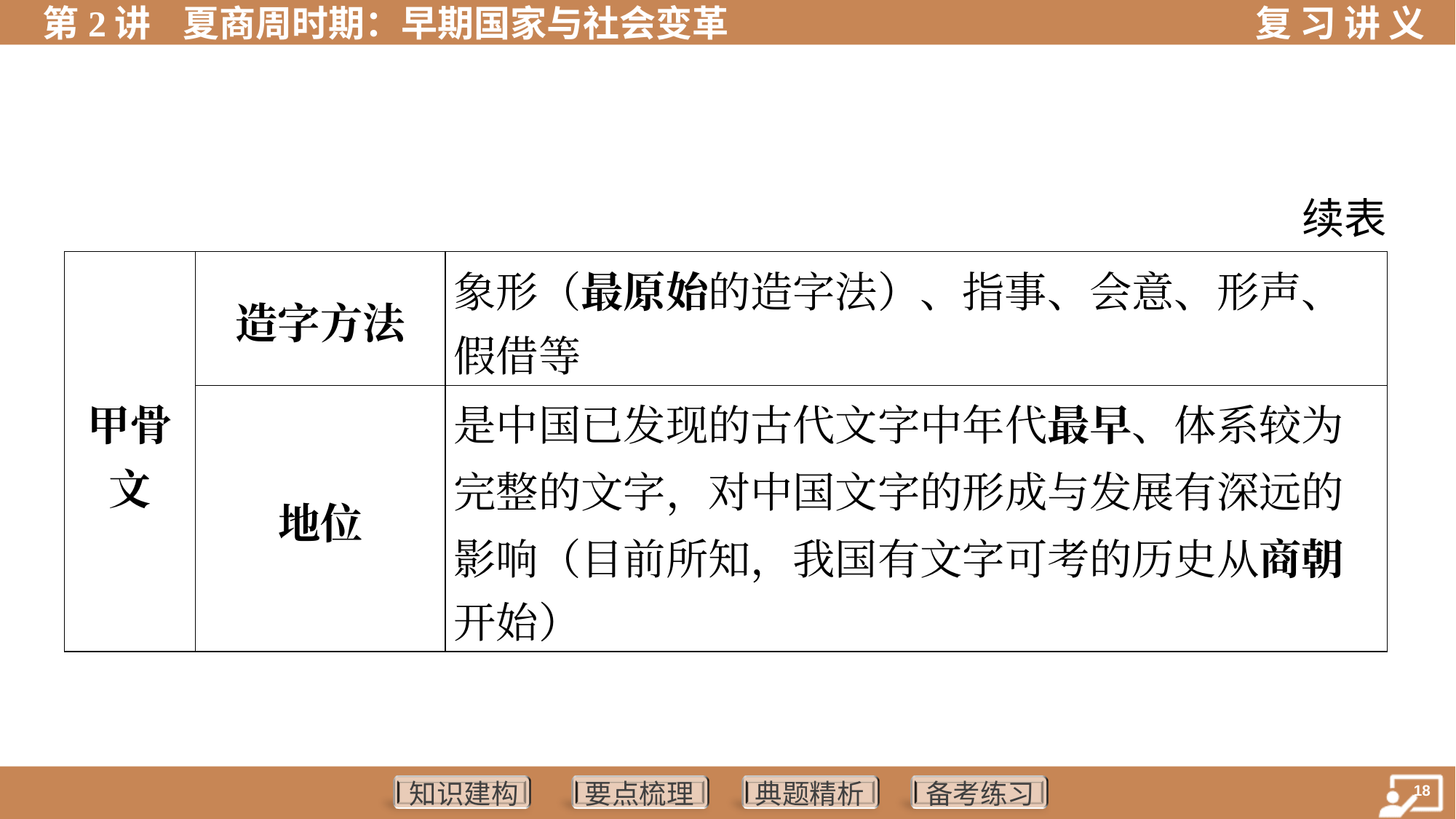

续表
| 甲骨 文 | 造字方法 | 象形（最原始的造字法）、指事、会意、形声、 假借等 |
| --- | --- | --- |
|  | 地位 | 是中国已发现的古代文字中年代最早、体系较为 完整的文字，对中国文字的形成与发展有深远的 影响（目前所知，我国有文字可考的历史从商朝 开始） |